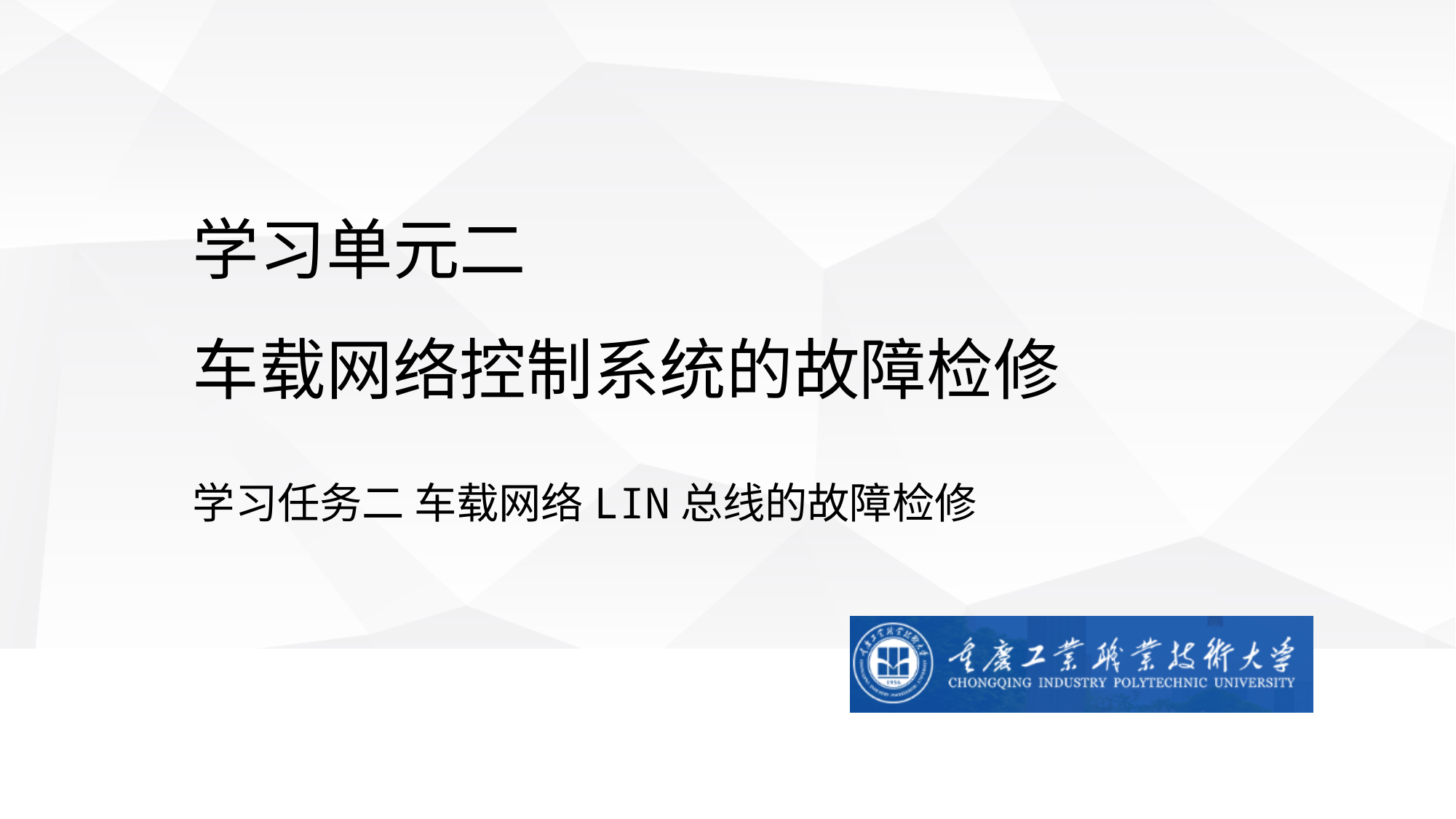

学习单元二
车载网络控制系统的故障检修
学习任务二 车载网络LIN总线的故障检修